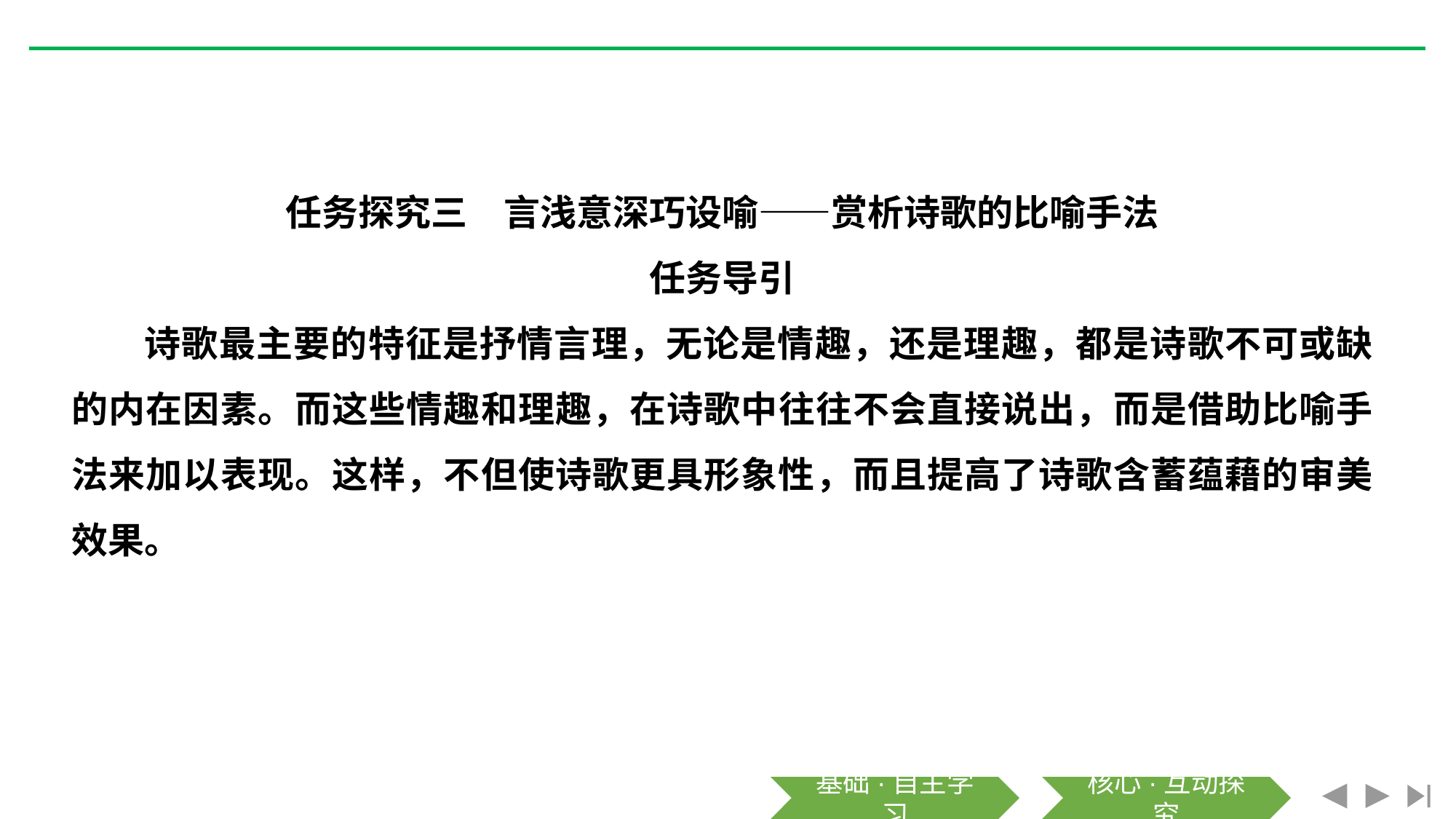

任务探究三　言浅意深巧设喻——赏析诗歌的比喻手法
任务导引
诗歌最主要的特征是抒情言理，无论是情趣，还是理趣，都是诗歌不可或缺的内在因素。而这些情趣和理趣，在诗歌中往往不会直接说出，而是借助比喻手法来加以表现。这样，不但使诗歌更具形象性，而且提高了诗歌含蓄蕴藉的审美效果。